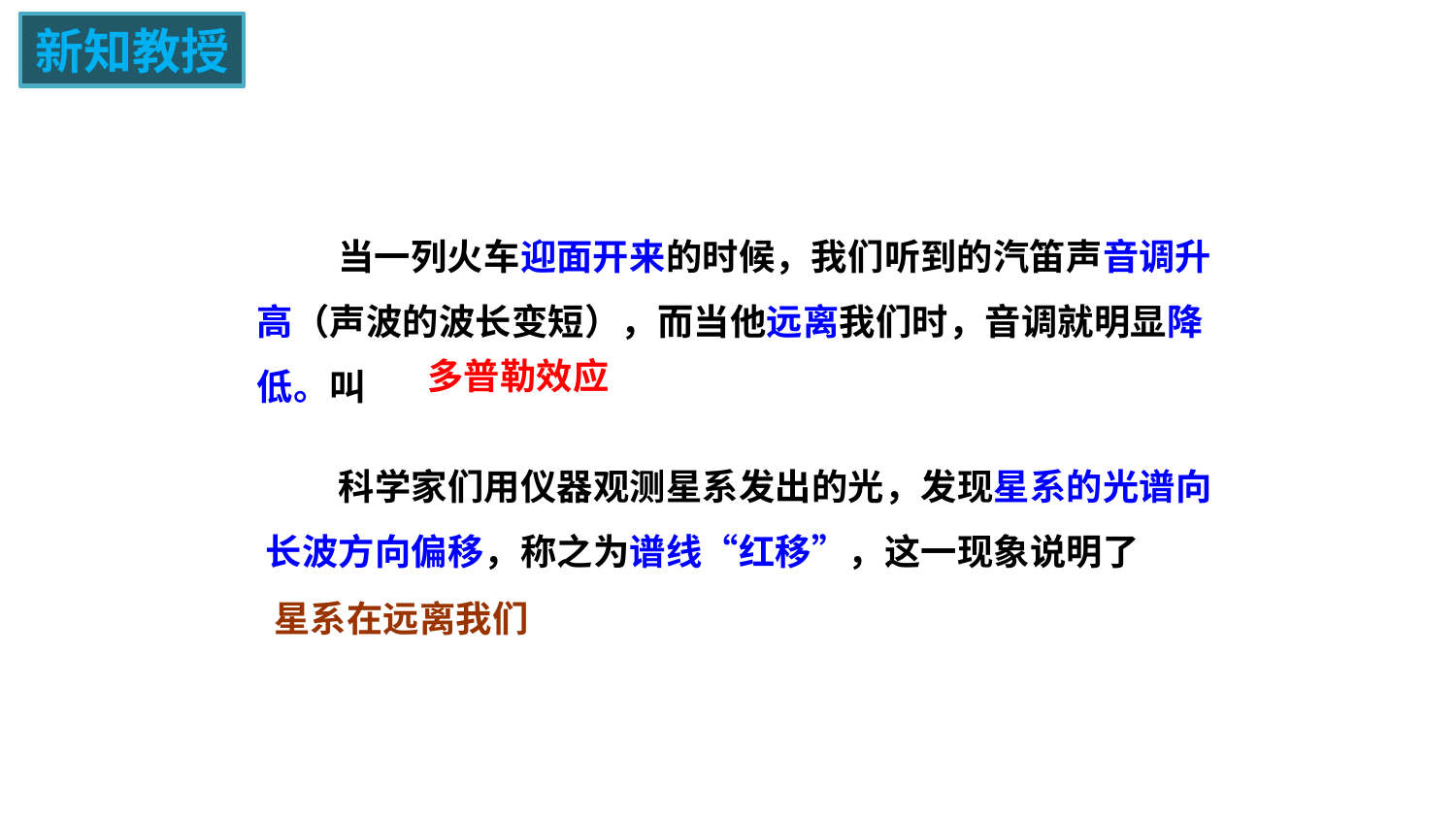

新知教授
　　 当一列火车迎面开来的时候，我们听到的汽笛声音调升高（声波的波长变短），而当他远离我们时，音调就明显降低。叫
多普勒效应
　　科学家们用仪器观测星系发出的光，发现星系的光谱向长波方向偏移，称之为谱线“红移”，这一现象说明了
星系在远离我们